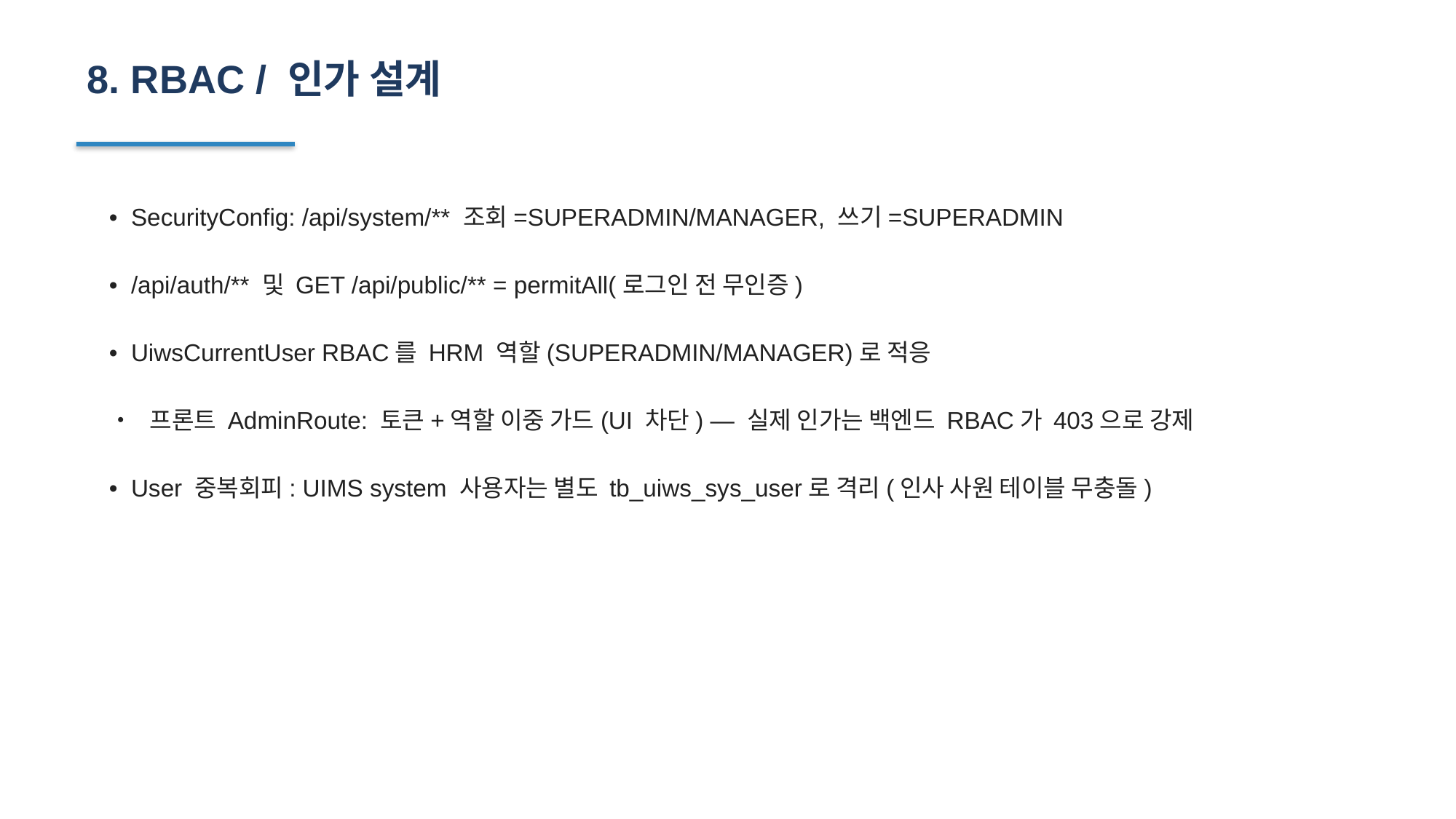

8. RBAC / 인가 설계

•  SecurityConfig: /api/system/** 조회=SUPERADMIN/MANAGER, 쓰기=SUPERADMIN
•  /api/auth/** 및 GET /api/public/** = permitAll(로그인 전 무인증)
•  UiwsCurrentUser RBAC를 HRM 역할(SUPERADMIN/MANAGER)로 적응
•  프론트 AdminRoute: 토큰+역할 이중 가드(UI 차단) — 실제 인가는 백엔드 RBAC가 403으로 강제
•  User 중복회피: UIMS system 사용자는 별도 tb_uiws_sys_user로 격리(인사 사원 테이블 무충돌)